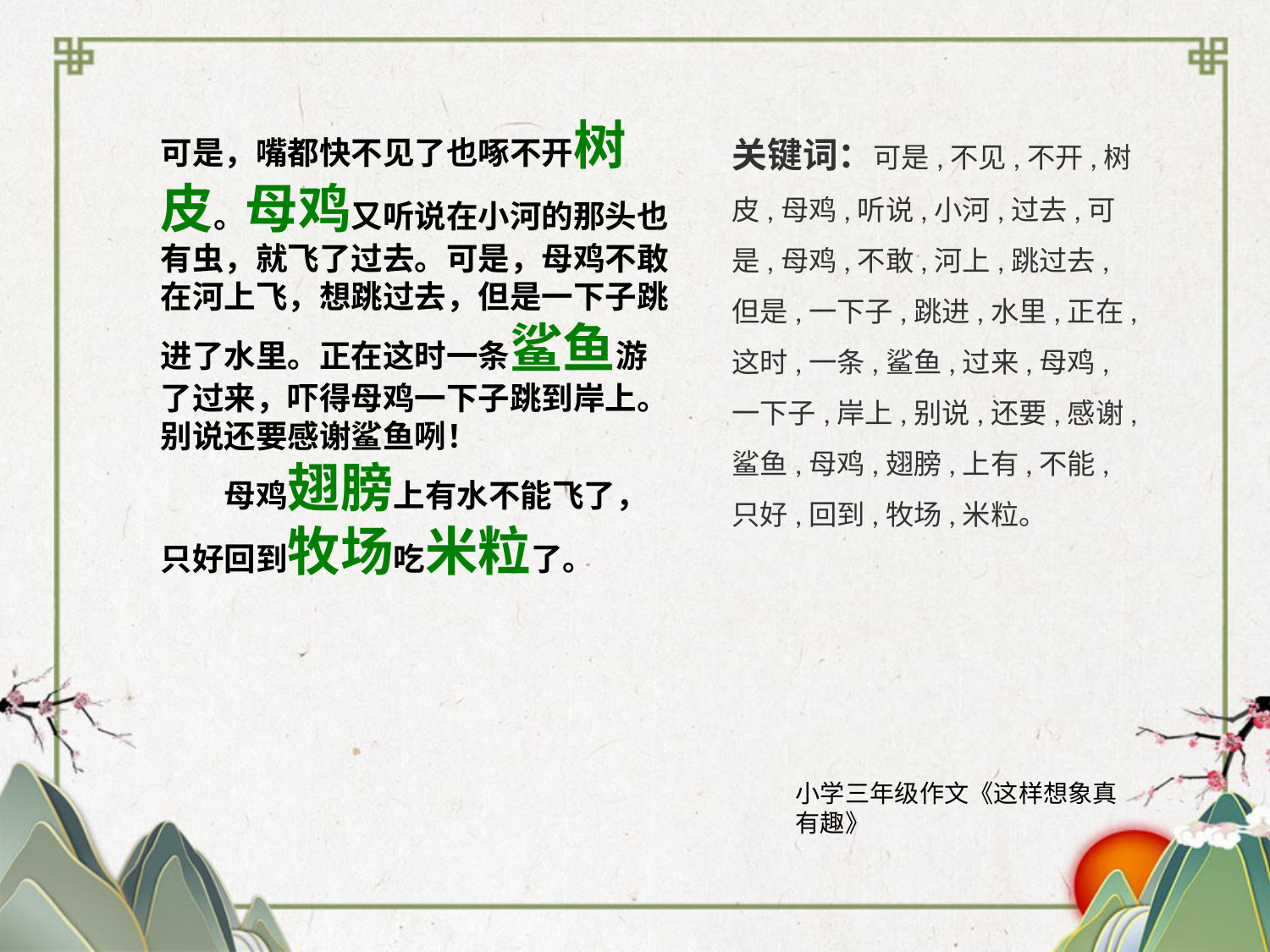

可是，嘴都快不见了也啄不开树皮。母鸡又听说在小河的那头也有虫，就飞了过去。可是，母鸡不敢在河上飞，想跳过去，但是一下子跳进了水里。正在这时一条鲨鱼游了过来，吓得母鸡一下子跳到岸上。别说还要感谢鲨鱼咧！
　　母鸡翅膀上有水不能飞了，只好回到牧场吃米粒了。
关键词：可是,不见,不开,树皮,母鸡,听说,小河,过去,可是,母鸡,不敢,河上,跳过去,但是,一下子,跳进,水里,正在,这时,一条,鲨鱼,过来,母鸡,一下子,岸上,别说,还要,感谢,鲨鱼,母鸡,翅膀,上有,不能,只好,回到,牧场,米粒。
小学三年级作文《这样想象真有趣》